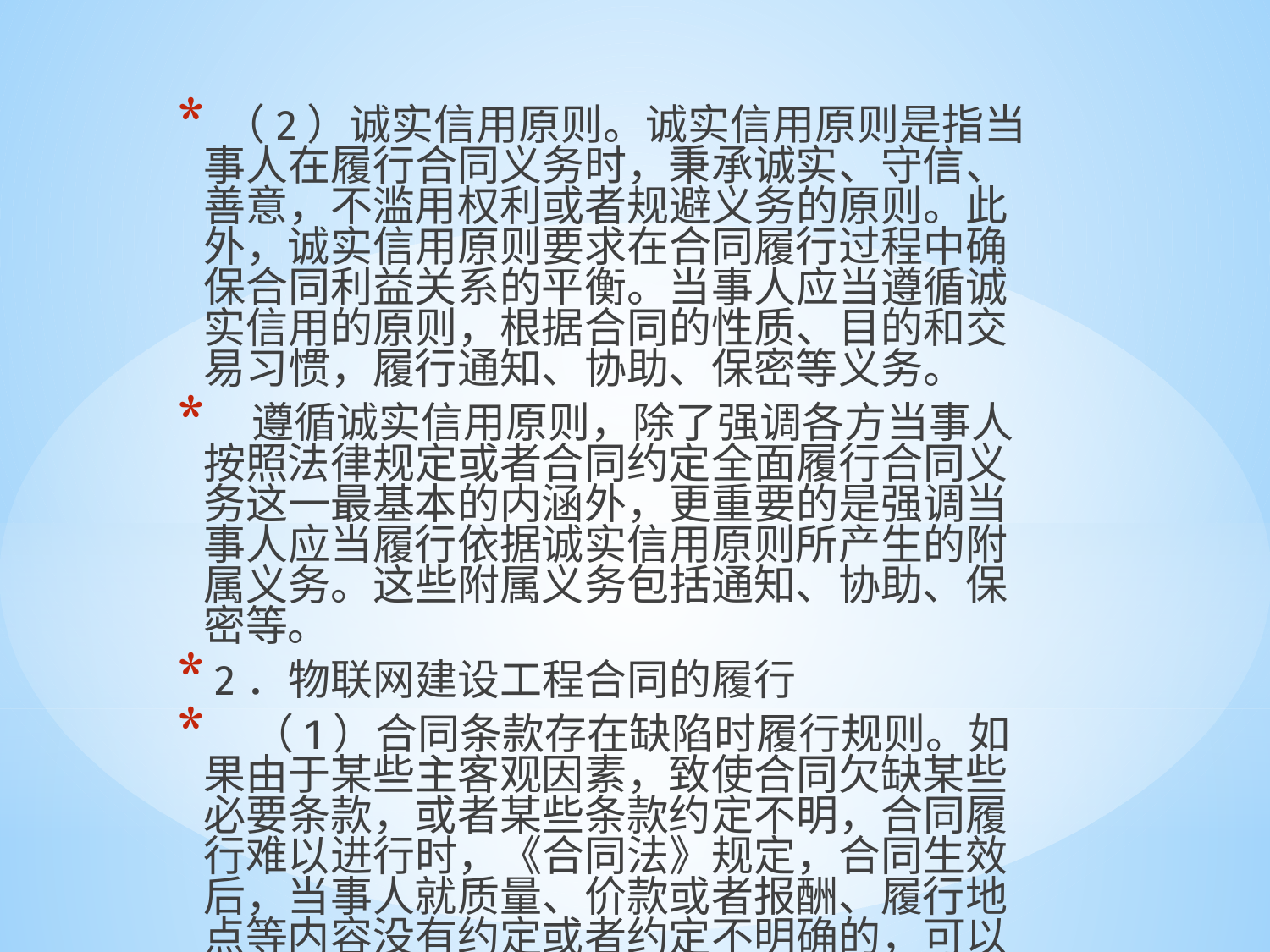

（2）诚实信用原则。诚实信用原则是指当事人在履行合同义务时，秉承诚实、守信、善意，不滥用权利或者规避义务的原则。此外，诚实信用原则要求在合同履行过程中确保合同利益关系的平衡。当事人应当遵循诚实信用的原则，根据合同的性质、目的和交易习惯，履行通知、协助、保密等义务。
    遵循诚实信用原则，除了强调各方当事人按照法律规定或者合同约定全面履行合同义务这一最基本的内涵外，更重要的是强调当事人应当履行依据诚实信用原则所产生的附属义务。这些附属义务包括通知、协助、保密等。
 2．物联网建设工程合同的履行
    （1）合同条款存在缺陷时履行规则。如果由于某些主客观因素，致使合同欠缺某些必要条款，或者某些条款约定不明，合同履行难以进行时，《合同法》规定，合同生效后，当事人就质量、价款或者报酬、履行地点等内容没有约定或者约定不明确的，可以协议补充：不能达成补充协议的，按照合同有关条款或者交易习惯确定。

#